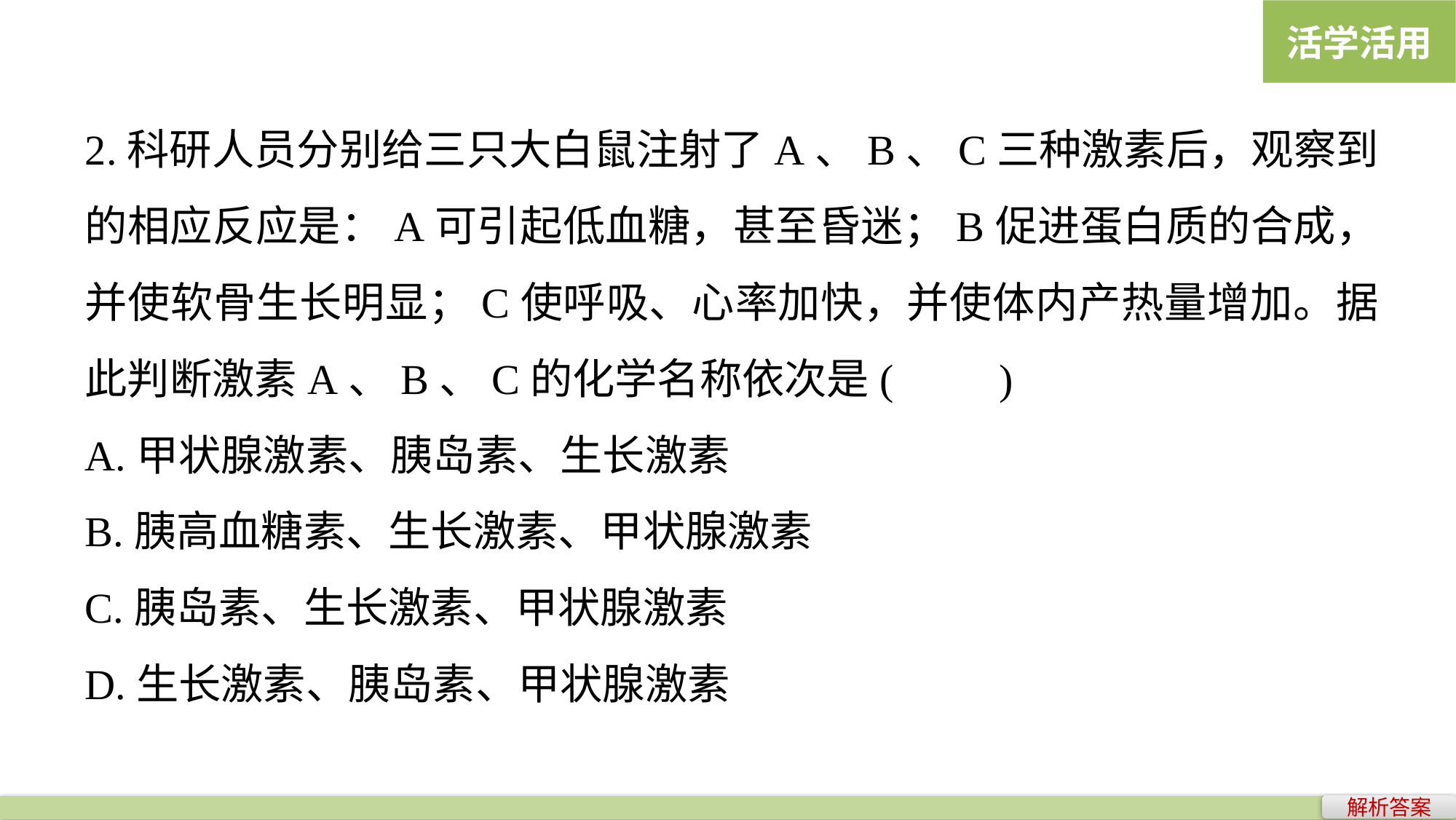

活学活用
2.科研人员分别给三只大白鼠注射了A、B、C三种激素后，观察到的相应反应是：A可引起低血糖，甚至昏迷；B促进蛋白质的合成，并使软骨生长明显；C使呼吸、心率加快，并使体内产热量增加。据此判断激素A、B、C的化学名称依次是(　　)
A.甲状腺激素、胰岛素、生长激素
B.胰高血糖素、生长激素、甲状腺激素
C.胰岛素、生长激素、甲状腺激素
D.生长激素、胰岛素、甲状腺激素
解析答案